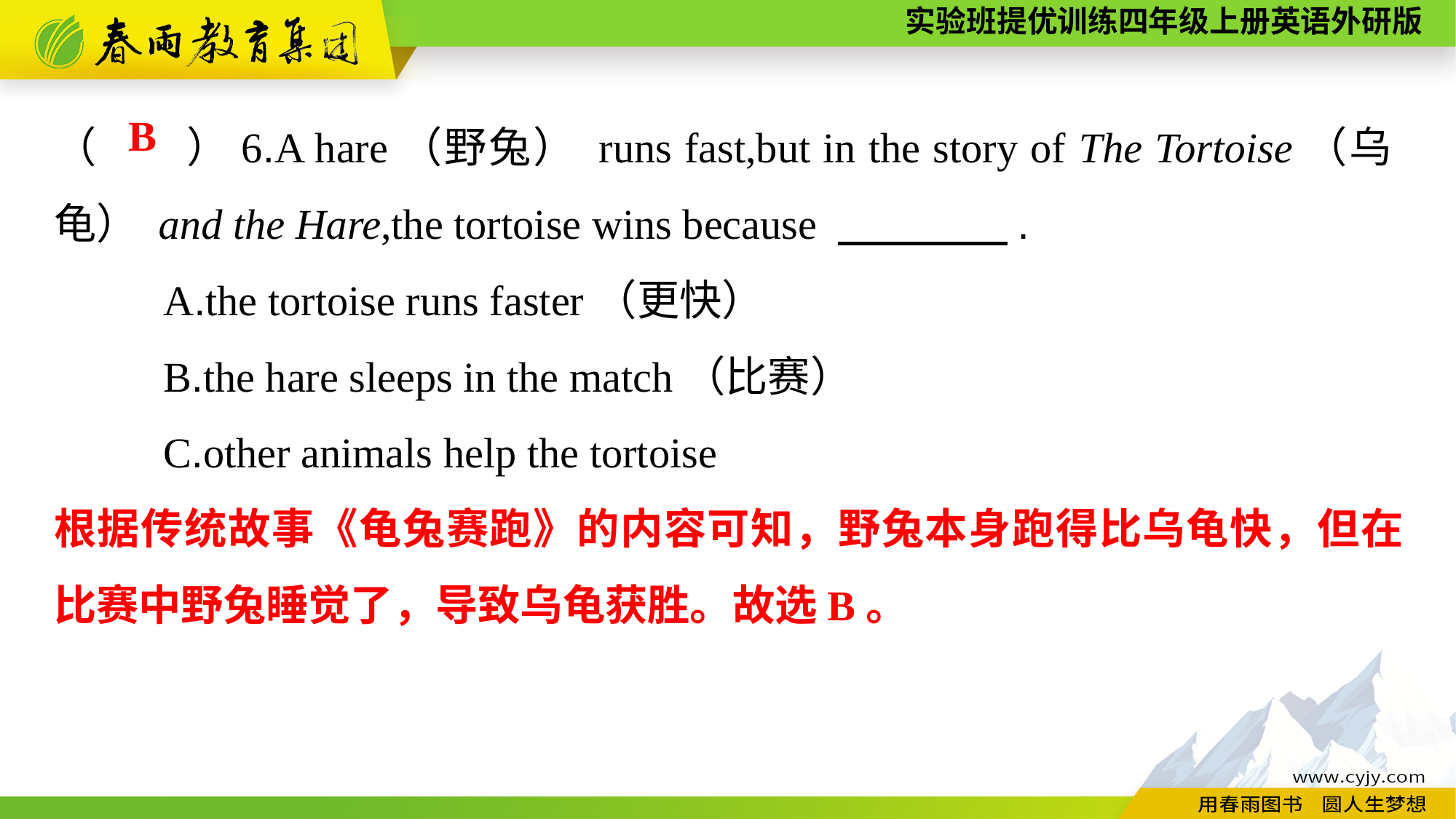

（　　）6.A hare（野兔） runs fast,but in the story of The Tortoise（乌	龟） and the Hare,the tortoise wins because 　　　　.
	A.the tortoise runs faster（更快）
	B.the hare sleeps in the match（比赛）
	C.other animals help the tortoise
B
根据传统故事《龟兔赛跑》的内容可知，野兔本身跑得比乌龟快，但在比赛中野兔睡觉了，导致乌龟获胜。故选B。